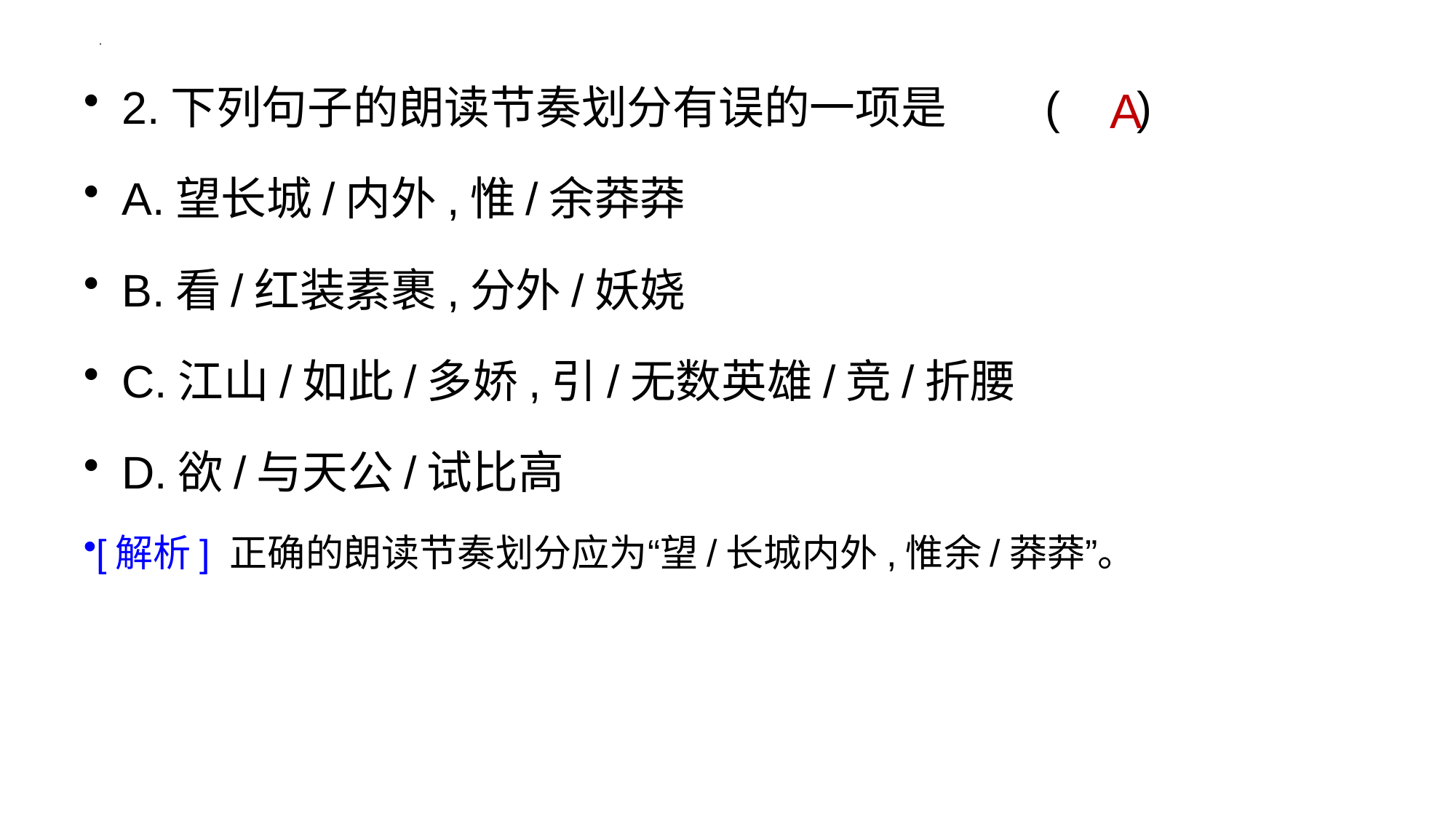

A
2.下列句子的朗读节奏划分有误的一项是	(      )
A.望长城/内外,惟/余莽莽
B.看/红装素裹,分外/妖娆
C.江山/如此/多娇,引/无数英雄/竞/折腰
D.欲/与天公/试比高
[解析] 正确的朗读节奏划分应为“望/长城内外,惟余/莽莽”。